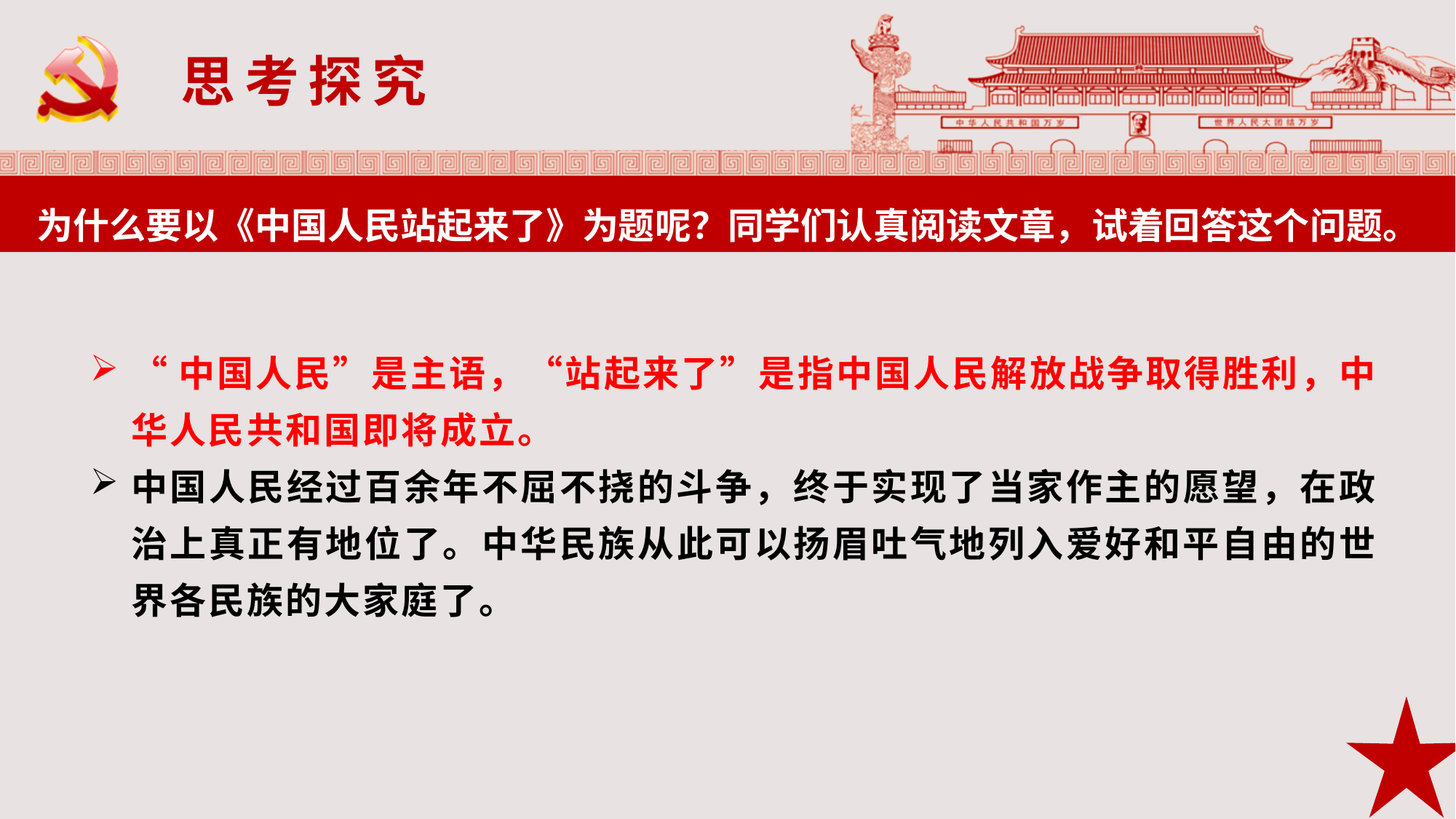

思考探究
为什么要以《中国人民站起来了》为题呢？同学们认真阅读文章，试着回答这个问题。
“中国人民”是主语，“站起来了”是指中国人民解放战争取得胜利，中华人民共和国即将成立。
中国人民经过百余年不屈不挠的斗争，终于实现了当家作主的愿望，在政治上真正有地位了。中华民族从此可以扬眉吐气地列入爱好和平自由的世界各民族的大家庭了。